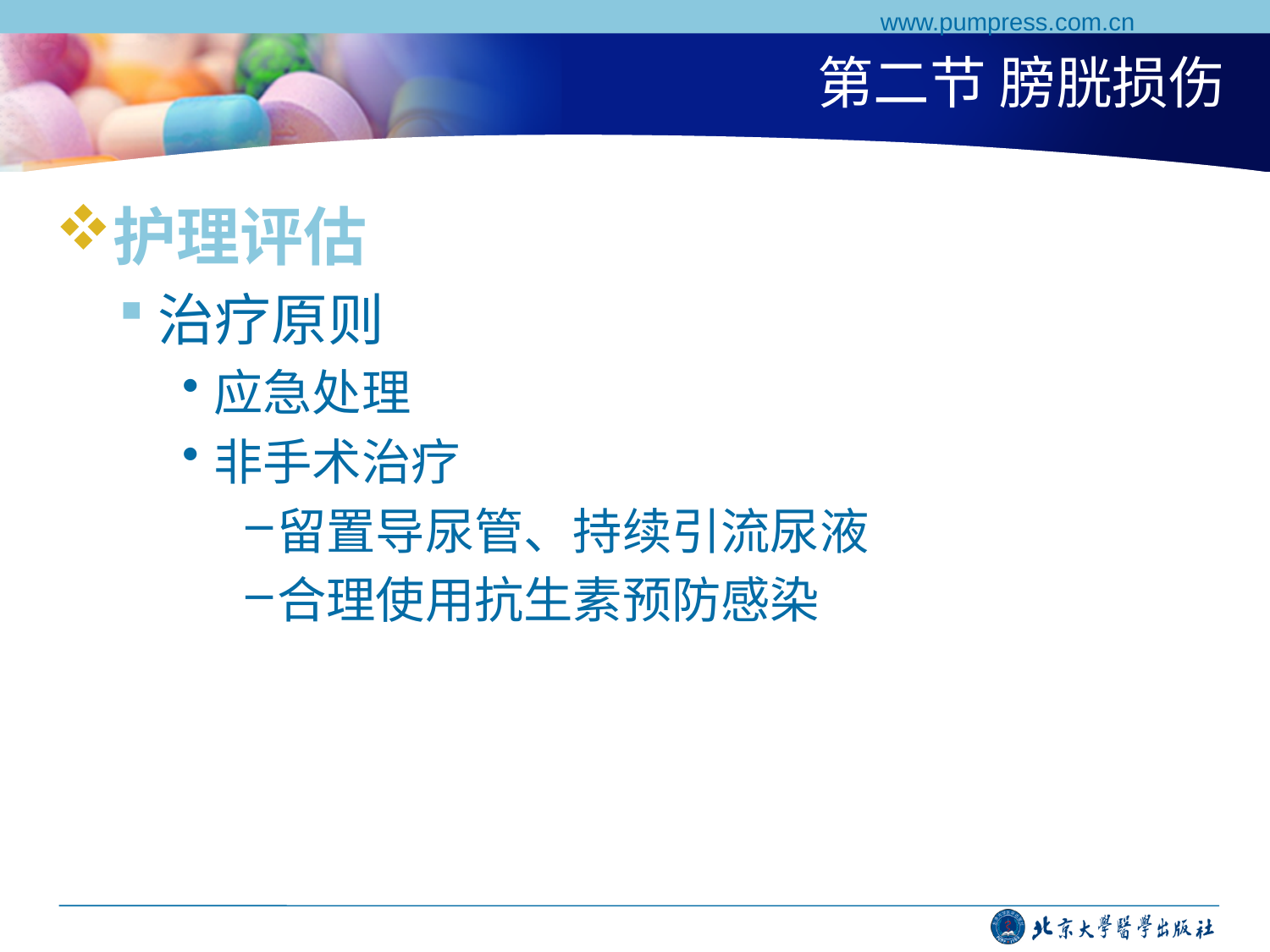

www.pumpress.com.cn
# 第二节 膀胱损伤
护理评估
治疗原则
应急处理
非手术治疗
留置导尿管、持续引流尿液
合理使用抗生素预防感染